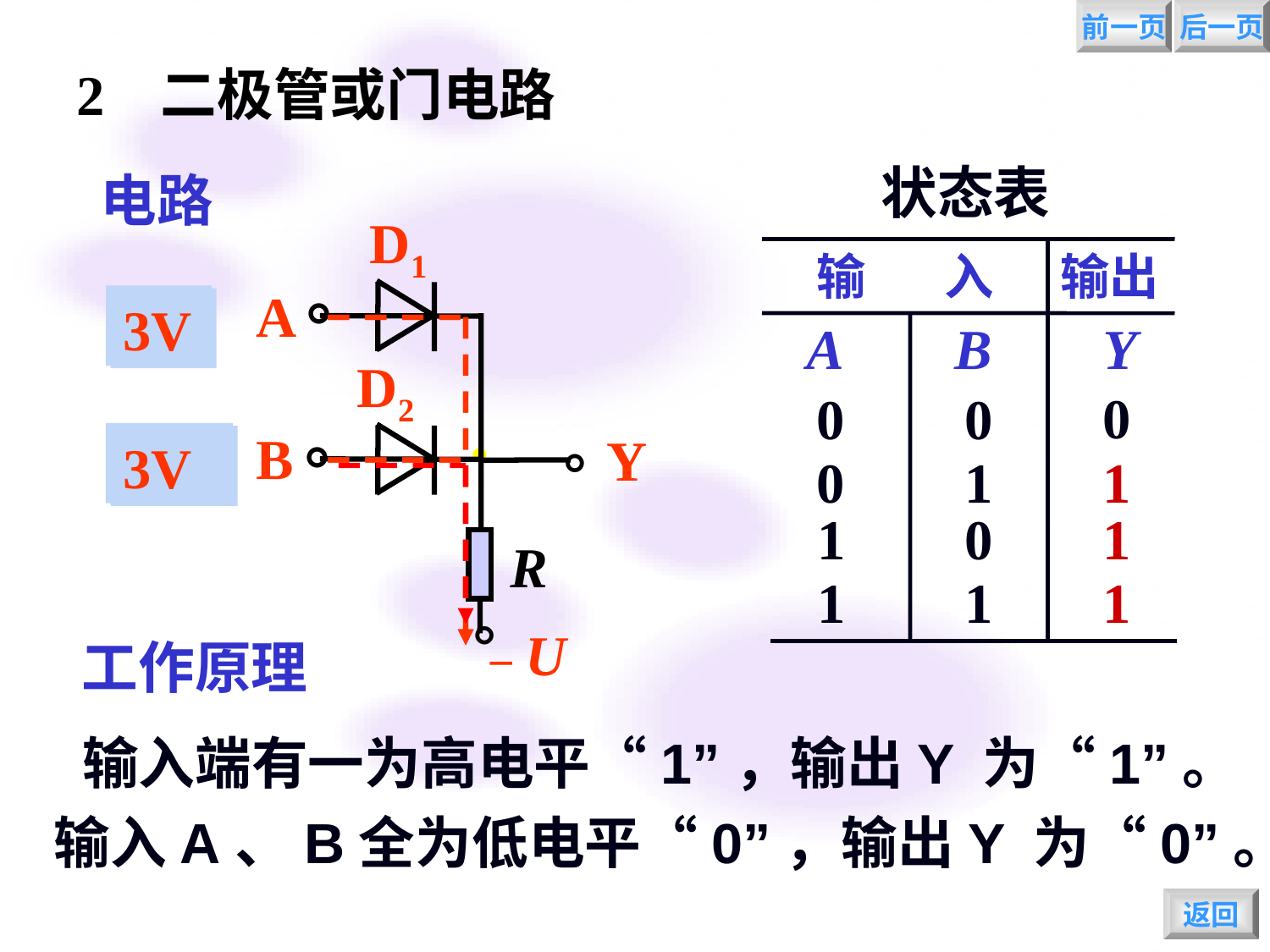

前一页
后一页
2   二极管或门电路
状态表
输       入

输出
A
B
Y

0
0
0
0
1
1
1
0
1
1
1
1

电路
D1

A
。

D2

。

B
Y
.
。

R

。
－U
0V
0V
0V
3V
3V
3V

工作原理
输入端有一为高电平“1”，输出Y 为“1”。
输入A、B全为低电平“0”，输出Y 为“0”。
返回